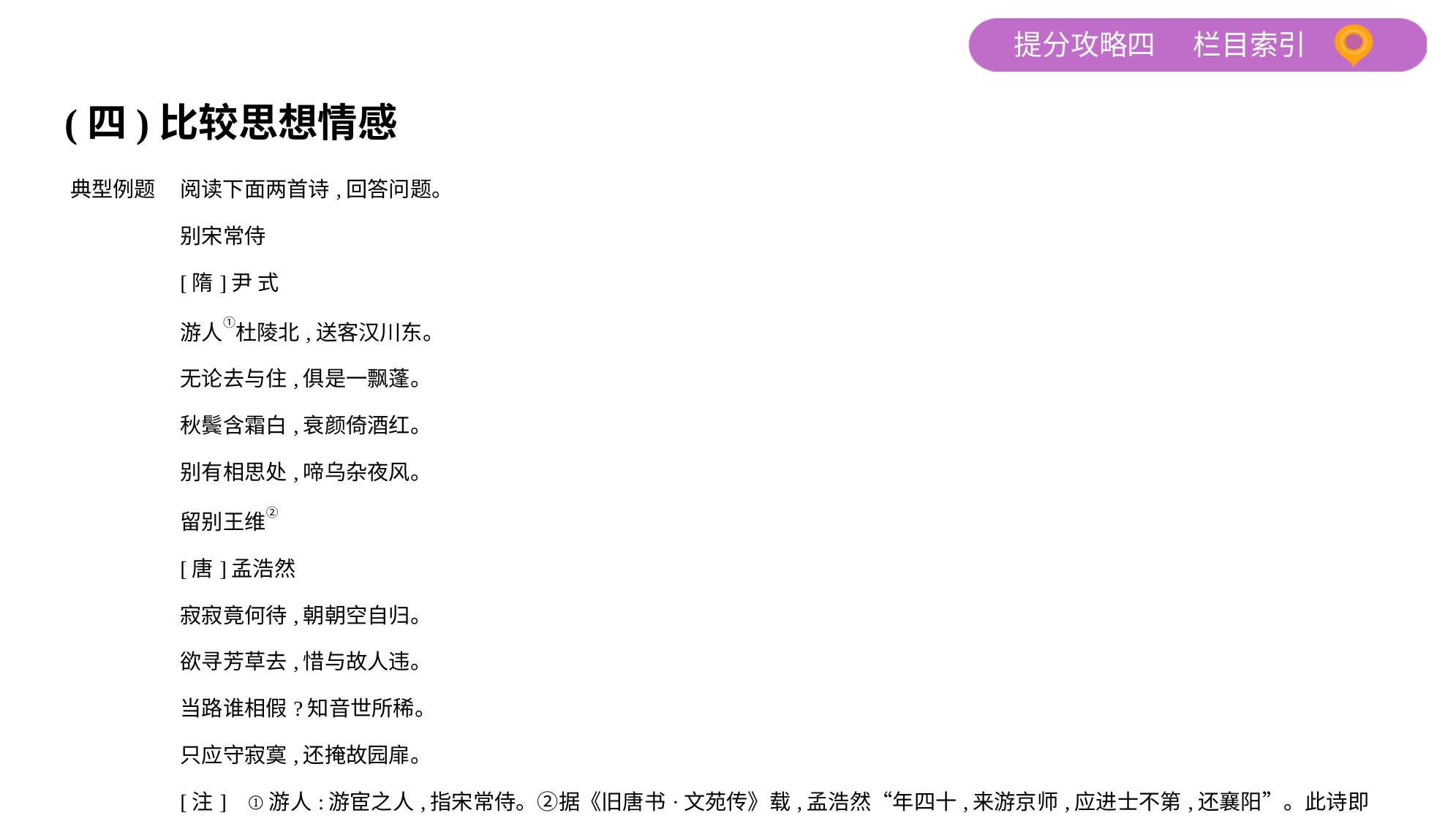

(四)比较思想情感
| 典型例题 | 阅读下面两首诗,回答问题。 别宋常侍 [隋]尹 式 游人①杜陵北,送客汉川东。 无论去与住,俱是一飘蓬。 秋鬓含霜白,衰颜倚酒红。 别有相思处,啼乌杂夜风。 留别王维② [唐]孟浩然 寂寂竟何待,朝朝空自归。 欲寻芳草去,惜与故人违。 当路谁相假?知音世所稀。 只应守寂寞,还掩故园扉。 [注]    ①游人:游宦之人,指宋常侍。②据《旧唐书·文苑传》载,孟浩然“年四十,来游京师,应进士不第,还襄阳”。此诗即临行前留别之作。 两首诗均写离别,表达的情感有何不同?请简要分析。 |
| --- | --- |